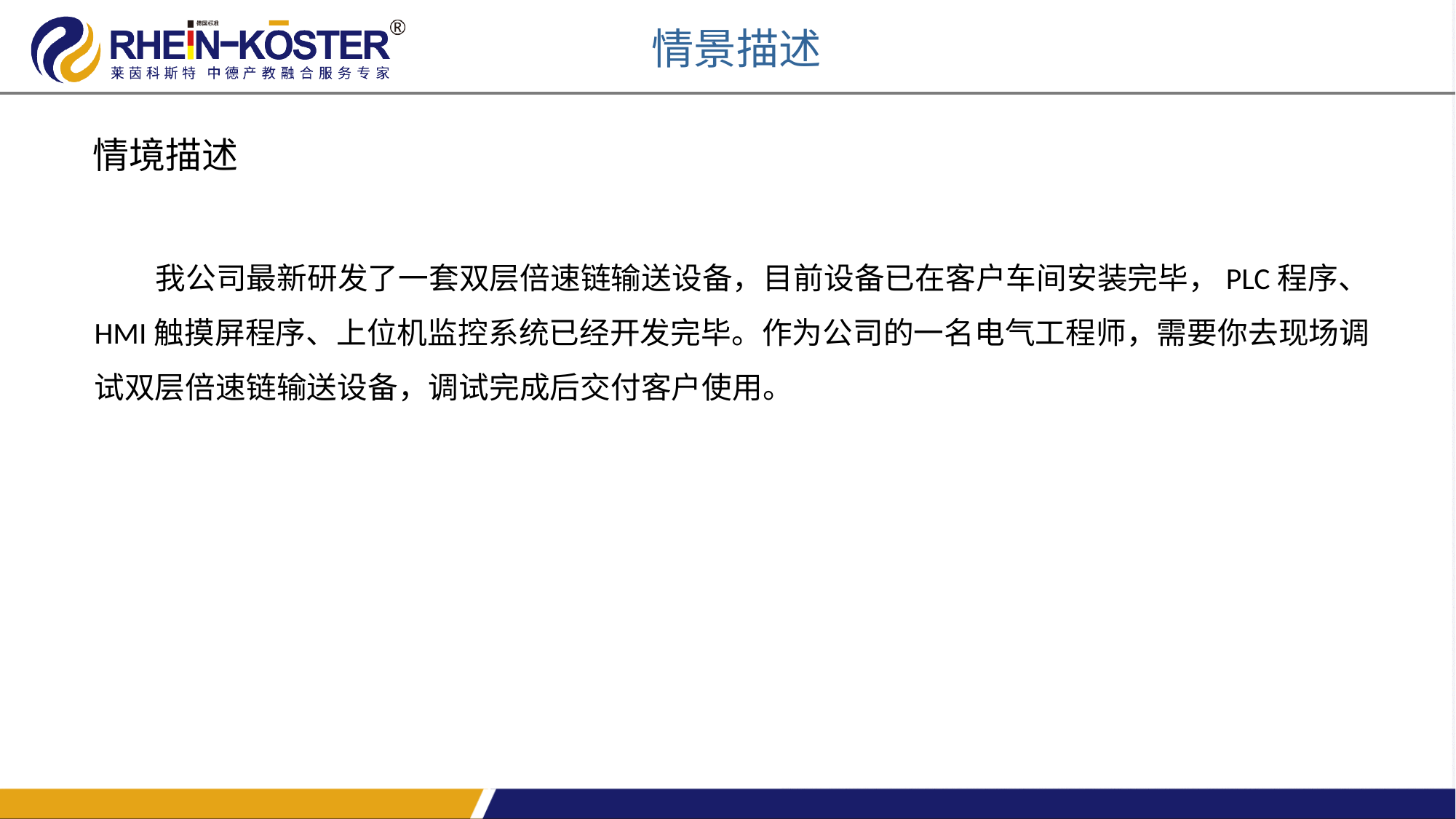

情景描述
情境描述
        我公司最新研发了一套双层倍速链输送设备，目前设备已在客户车间安装完毕，PLC程序、HMI触摸屏程序、上位机监控系统已经开发完毕。作为公司的一名电气工程师，需要你去现场调试双层倍速链输送设备，调试完成后交付客户使用。